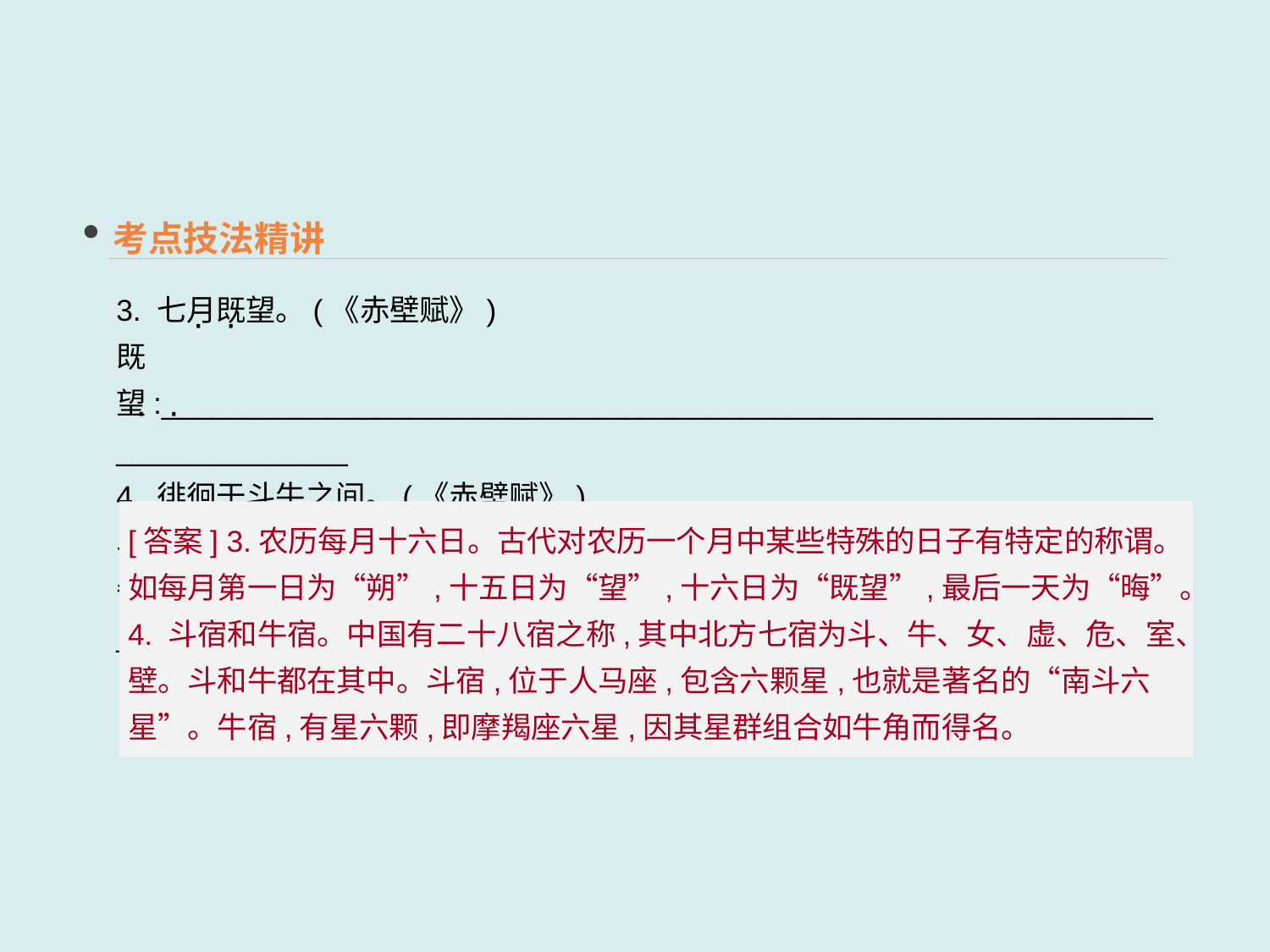

考点技法精讲

3. 七月既望。(《赤壁赋》)
既望:__________________________________________________________________________
4. 徘徊于斗牛之间。(《赤壁赋》)
斗牛:__________________________________________________________________________
 ·  ·
 ·  ·

[答案] 3.农历每月十六日。古代对农历一个月中某些特殊的日子有特定的称谓。如每月第一日为“朔”,十五日为“望”,十六日为“既望”,最后一天为“晦”。
4. 斗宿和牛宿。中国有二十八宿之称,其中北方七宿为斗、牛、女、虚、危、室、壁。斗和牛都在其中。斗宿,位于人马座,包含六颗星,也就是著名的“南斗六星”。牛宿,有星六颗,即摩羯座六星,因其星群组合如牛角而得名。